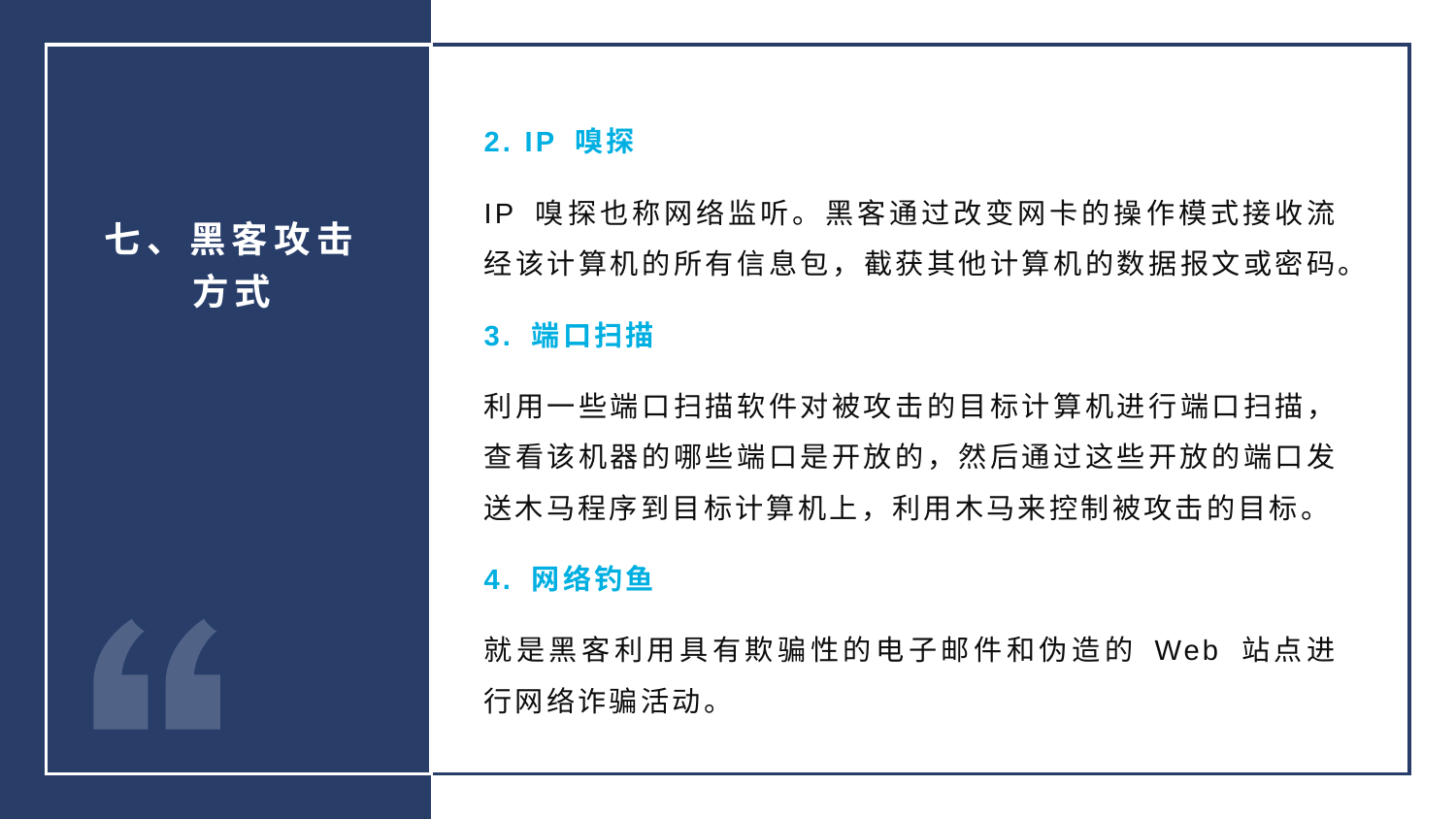

2. IP 嗅探
IP 嗅探也称网络监听。黑客通过改变网卡的操作模式接收流经该计算机的所有信息包，截获其他计算机的数据报文或密码。
3. 端口扫描
利用一些端口扫描软件对被攻击的目标计算机进行端口扫描，查看该机器的哪些端口是开放的，然后通过这些开放的端口发送木马程序到目标计算机上，利用木马来控制被攻击的目标。
4. 网络钓鱼
就是黑客利用具有欺骗性的电子邮件和伪造的 Web 站点进行网络诈骗活动。
七、黑客攻击方式